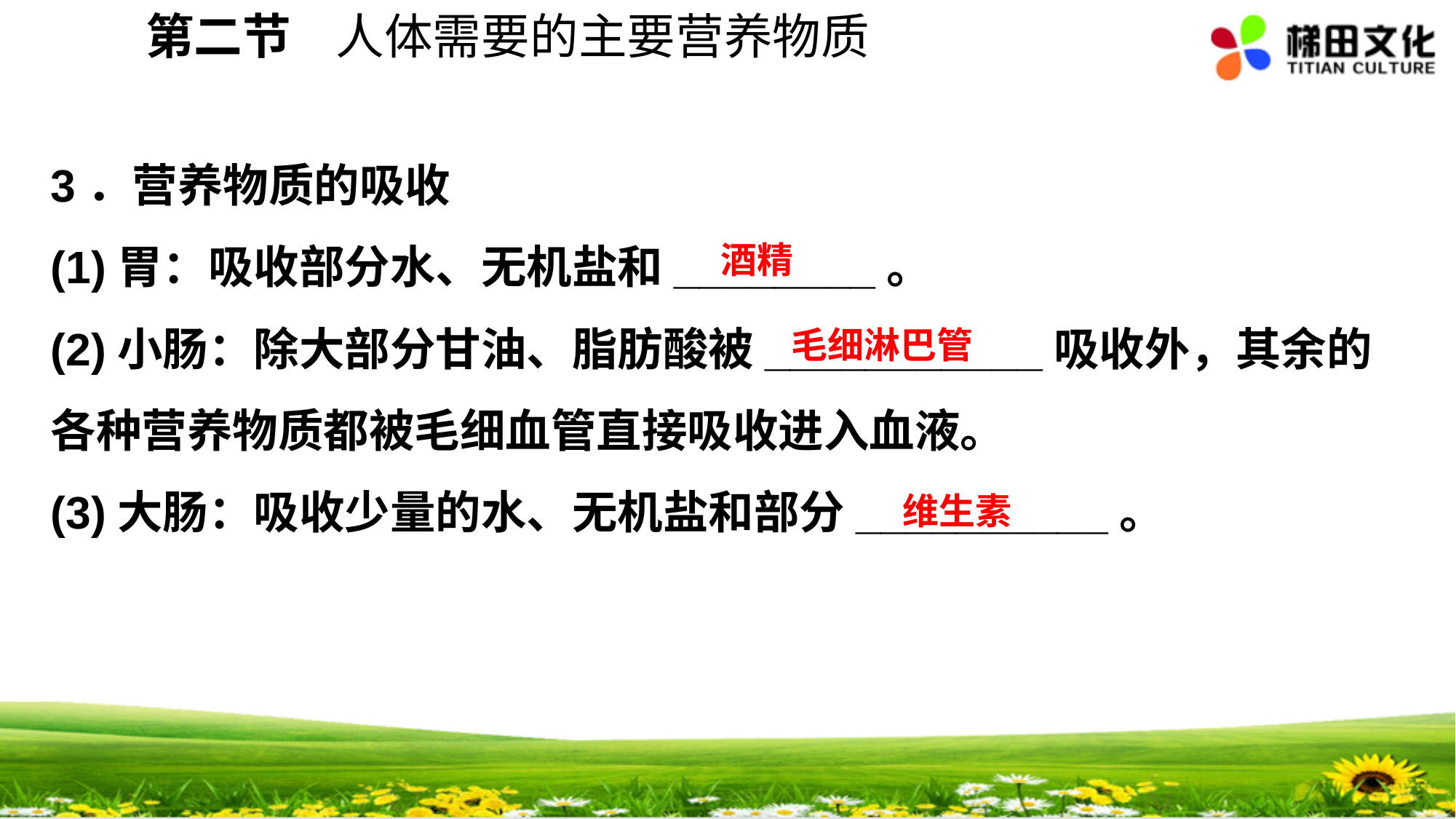

第二节    人体需要的主要营养物质
3．营养物质的吸收
(1)胃：吸收部分水、无机盐和________。
(2)小肠：除大部分甘油、脂肪酸被___________吸收外，其余的各种营养物质都被毛细血管直接吸收进入血液。
(3)大肠：吸收少量的水、无机盐和部分__________。
酒精
毛细淋巴管
维生素